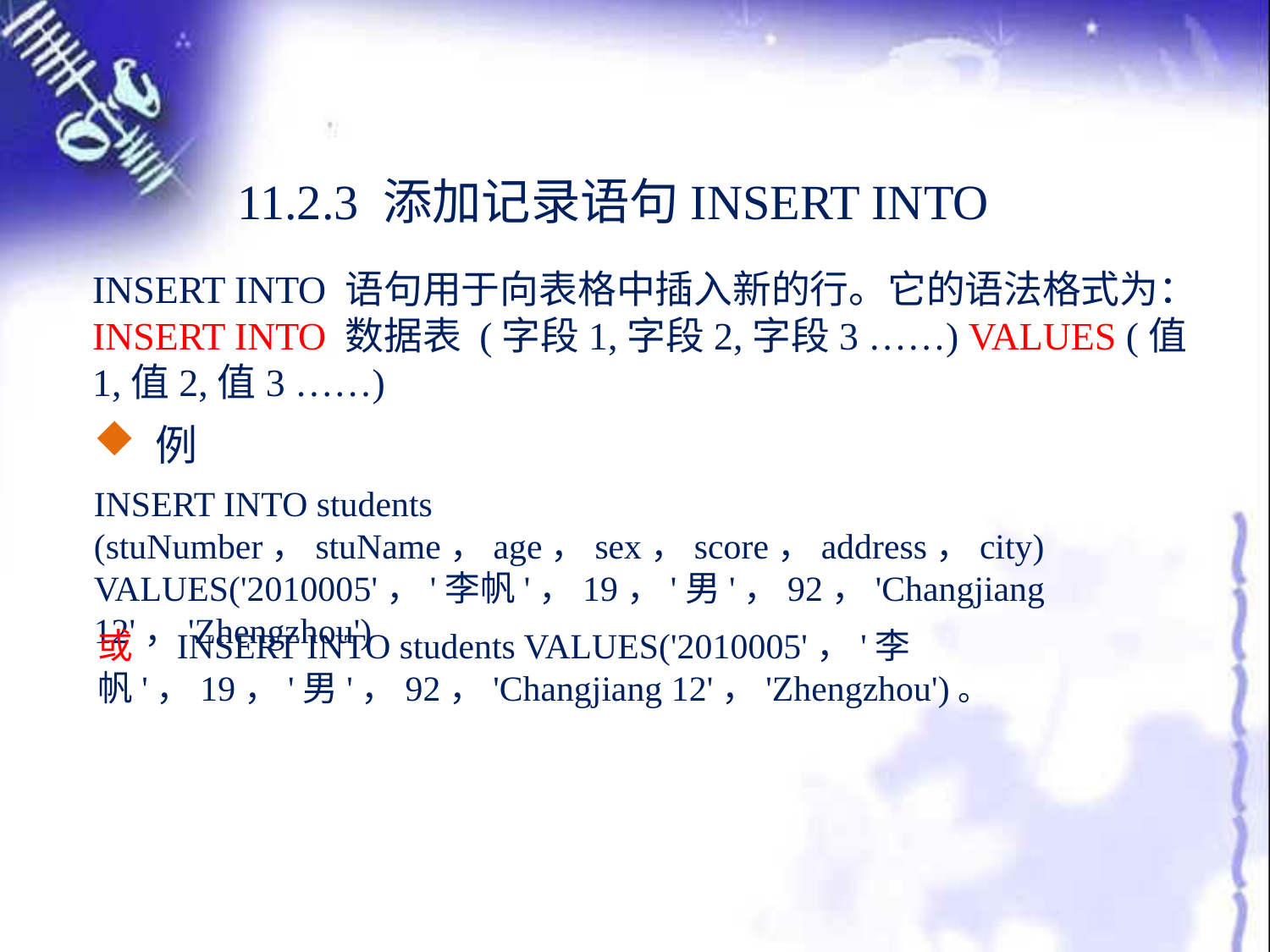

11.2.3 添加记录语句INSERT INTO
INSERT INTO 语句用于向表格中插入新的行。它的语法格式为：
INSERT INTO 数据表 (字段1,字段2,字段3 ……) VALUES (值1,值2,值3 ……)
 例
INSERT INTO students (stuNumber，stuName，age，sex，score，address，city) VALUES('2010005'，'李帆'，19，'男'，92，'Changjiang 12'，'Zhengzhou')
或：INSERT INTO students VALUES('2010005'，'李帆'，19，'男'，92，'Changjiang 12'，'Zhengzhou')。